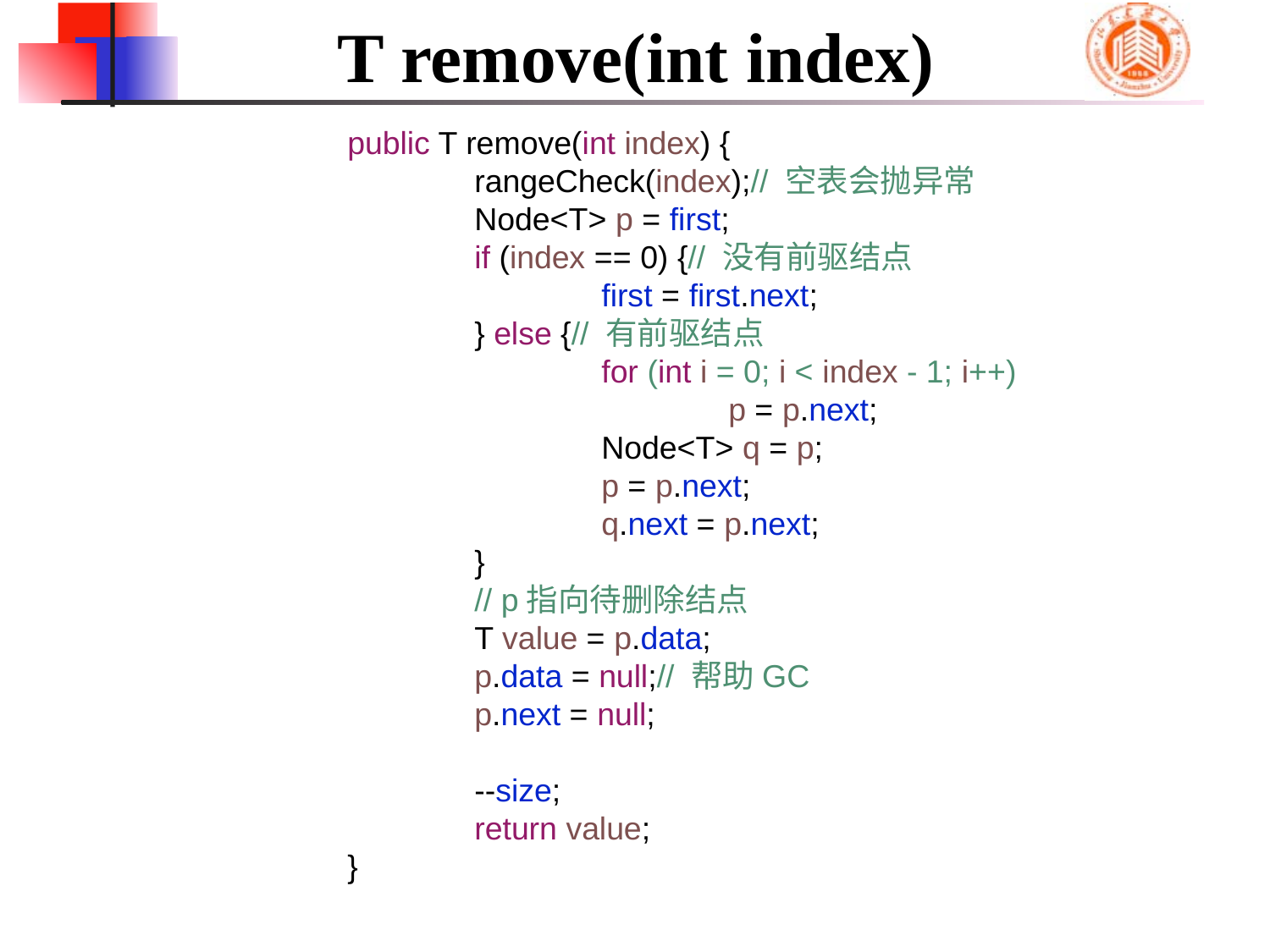

# T remove(int index)
	public T remove(int index) {
		rangeCheck(index);// 空表会抛异常
		Node<T> p = first;
		if (index == 0) {// 没有前驱结点
			first = first.next;
		} else {// 有前驱结点
			for (int i = 0; i < index - 1; i++)
				p = p.next;
			Node<T> q = p;
			p = p.next;
			q.next = p.next;
		}
		// p指向待删除结点
		T value = p.data;
		p.data = null;// 帮助GC
		p.next = null;

		--size;
		return value;
	}